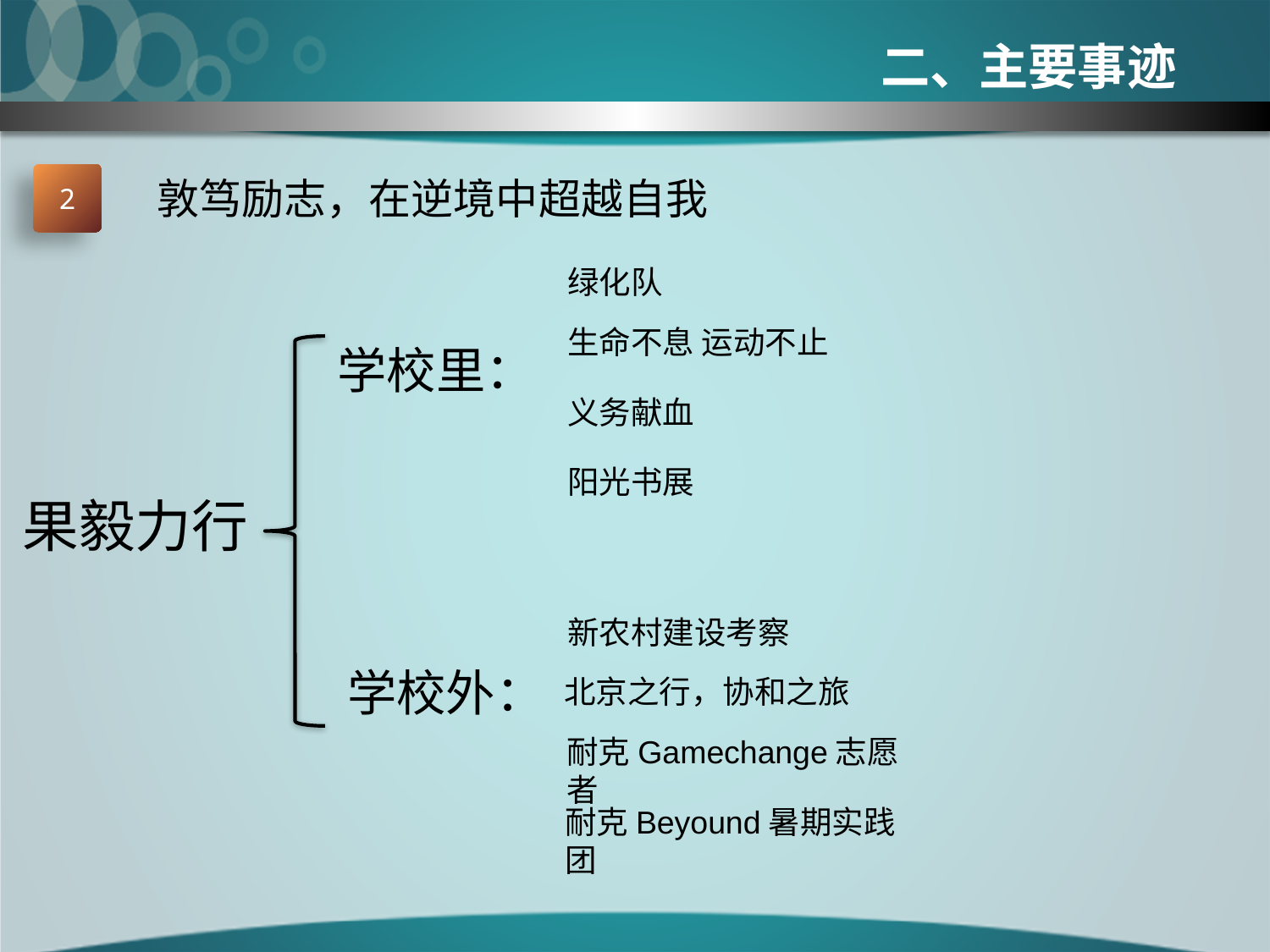

二、主要事迹
2
敦笃励志，在逆境中超越自我
绿化队
生命不息 运动不止
学校里：

义务献血
阳光书展
果毅力行
新农村建设考察
学校外：
北京之行，协和之旅
耐克Gamechange志愿者
耐克Beyound暑期实践团